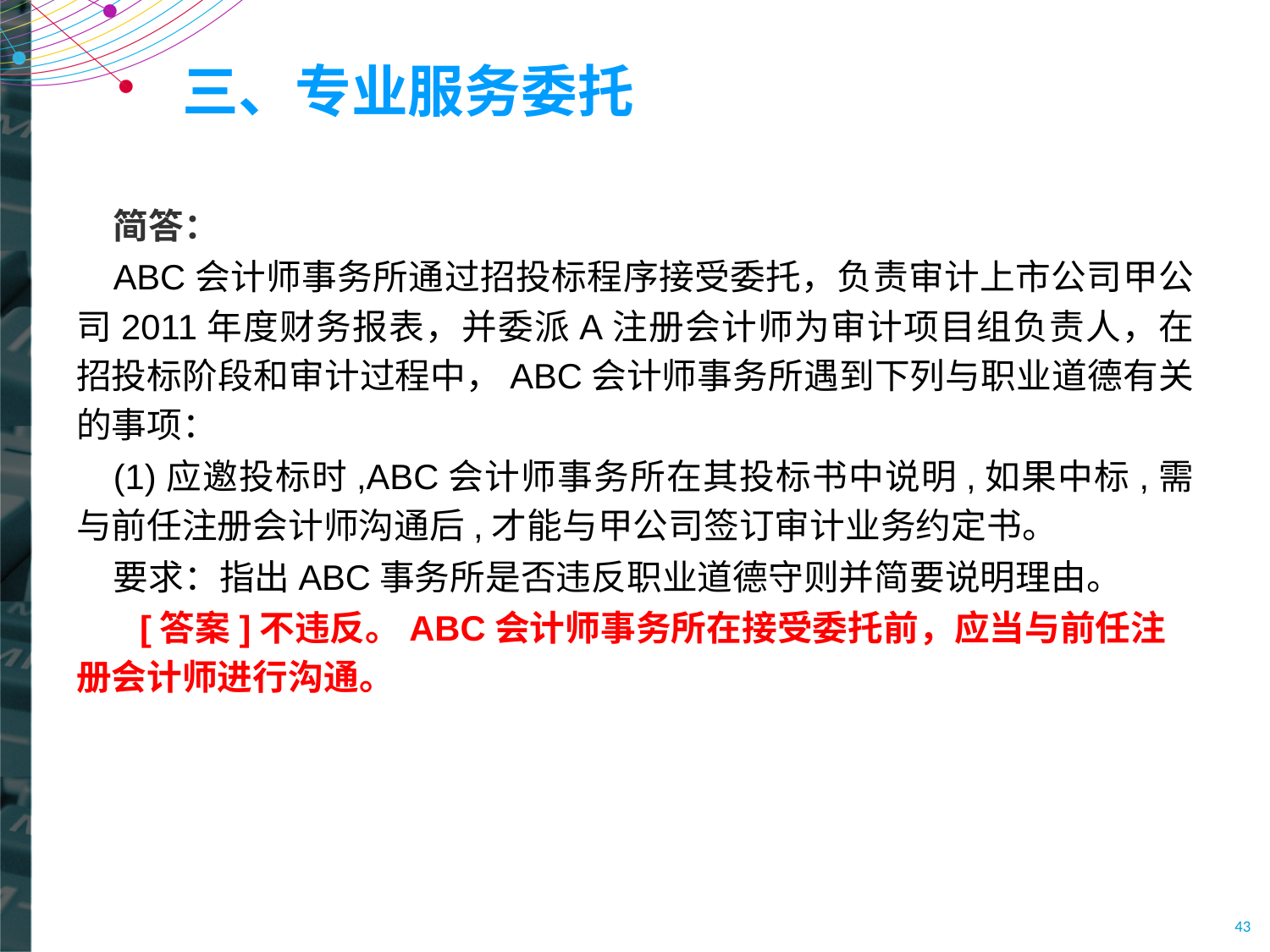

# 三、专业服务委托
简答：
ABC会计师事务所通过招投标程序接受委托，负责审计上市公司甲公司2011年度财务报表，并委派A注册会计师为审计项目组负责人，在招投标阶段和审计过程中，ABC会计师事务所遇到下列与职业道德有关的事项：
(1)应邀投标时,ABC会计师事务所在其投标书中说明,如果中标,需与前任注册会计师沟通后,才能与甲公司签订审计业务约定书。
要求：指出ABC事务所是否违反职业道德守则并简要说明理由。
[答案]不违反。ABC会计师事务所在接受委托前，应当与前任注册会计师进行沟通。